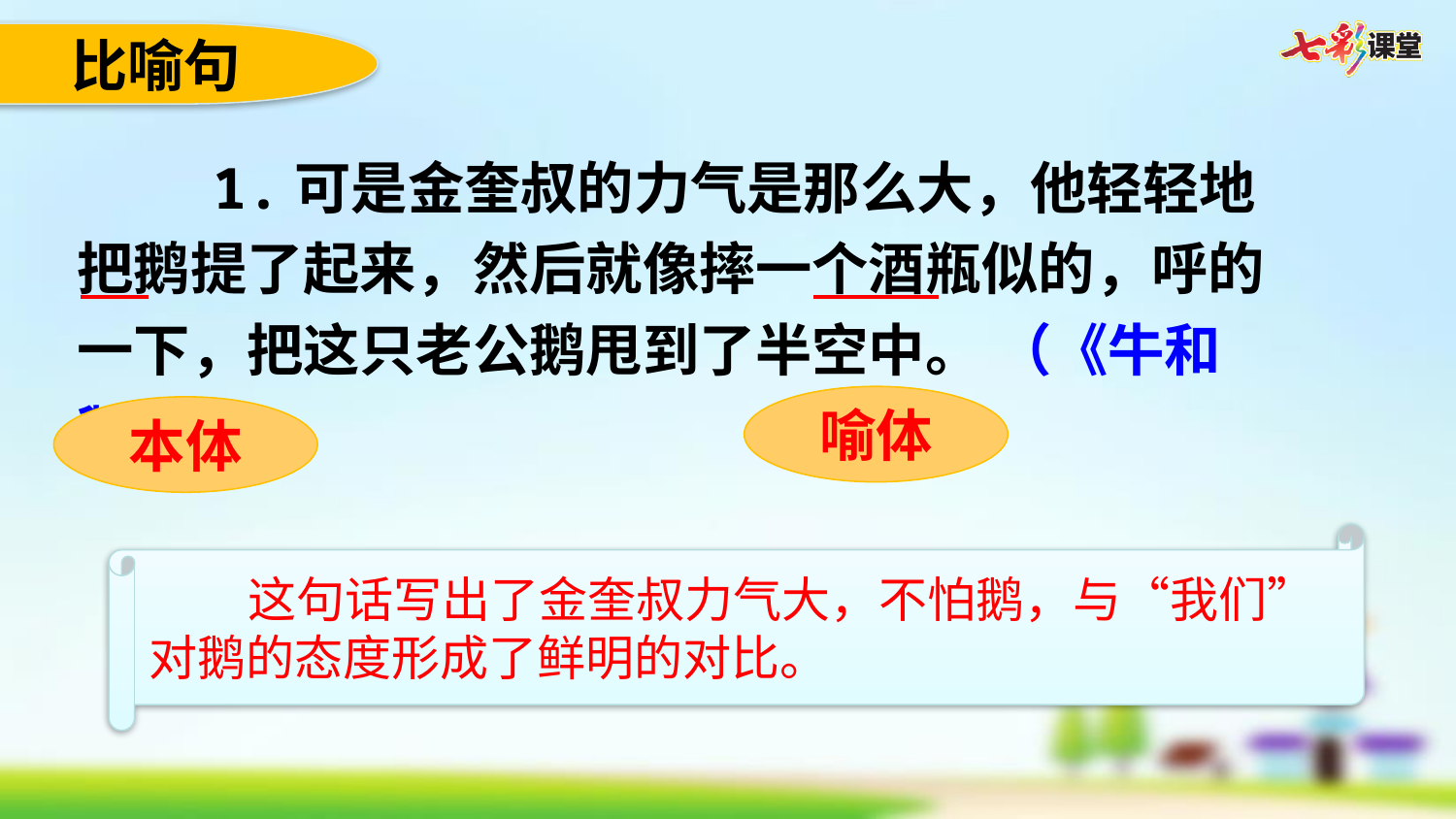

比喻句
    1.可是金奎叔的力气是那么大，他轻轻地把鹅提了起来，然后就像摔一个酒瓶似的，呼的一下，把这只老公鹅甩到了半空中。 （《牛和鹅》）
喻体
本体
        这句话写出了金奎叔力气大，不怕鹅，与“我们”对鹅的态度形成了鲜明的对比。